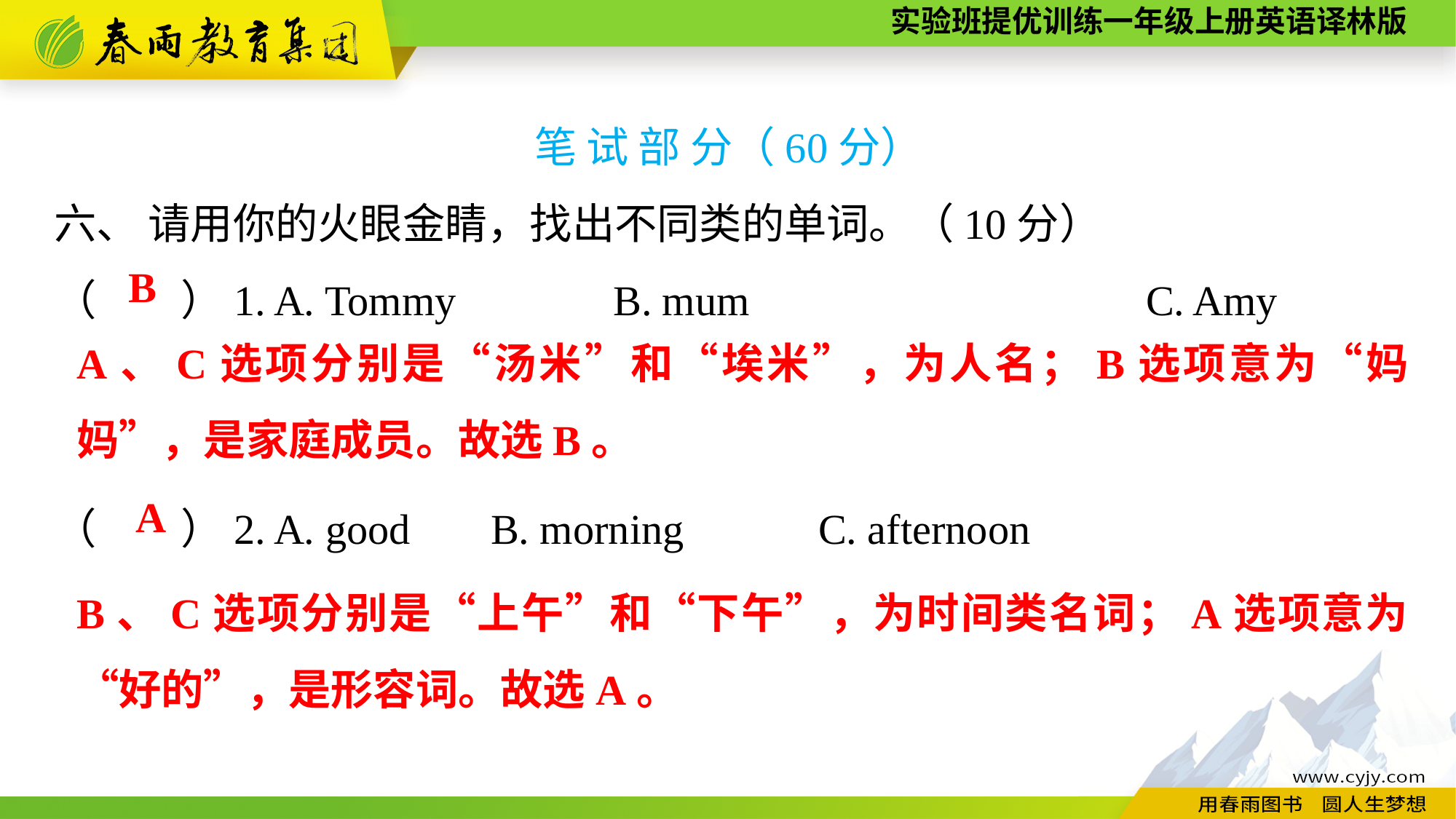

笔 试 部 分（60分）
六、 请用你的火眼金睛，找出不同类的单词。（10分）
（　　）1. A. Tommy　　　 B. mum　　　　　		C. Amy

（　　）2. A. good	B. morning		C. afternoon
B
A、C选项分别是“汤米”和“埃米”，为人名；B选项意为“妈妈”，是家庭成员。故选B。
A

B、C选项分别是“上午”和“下午”，为时间类名词；A选项意为“好的”，是形容词。故选A。